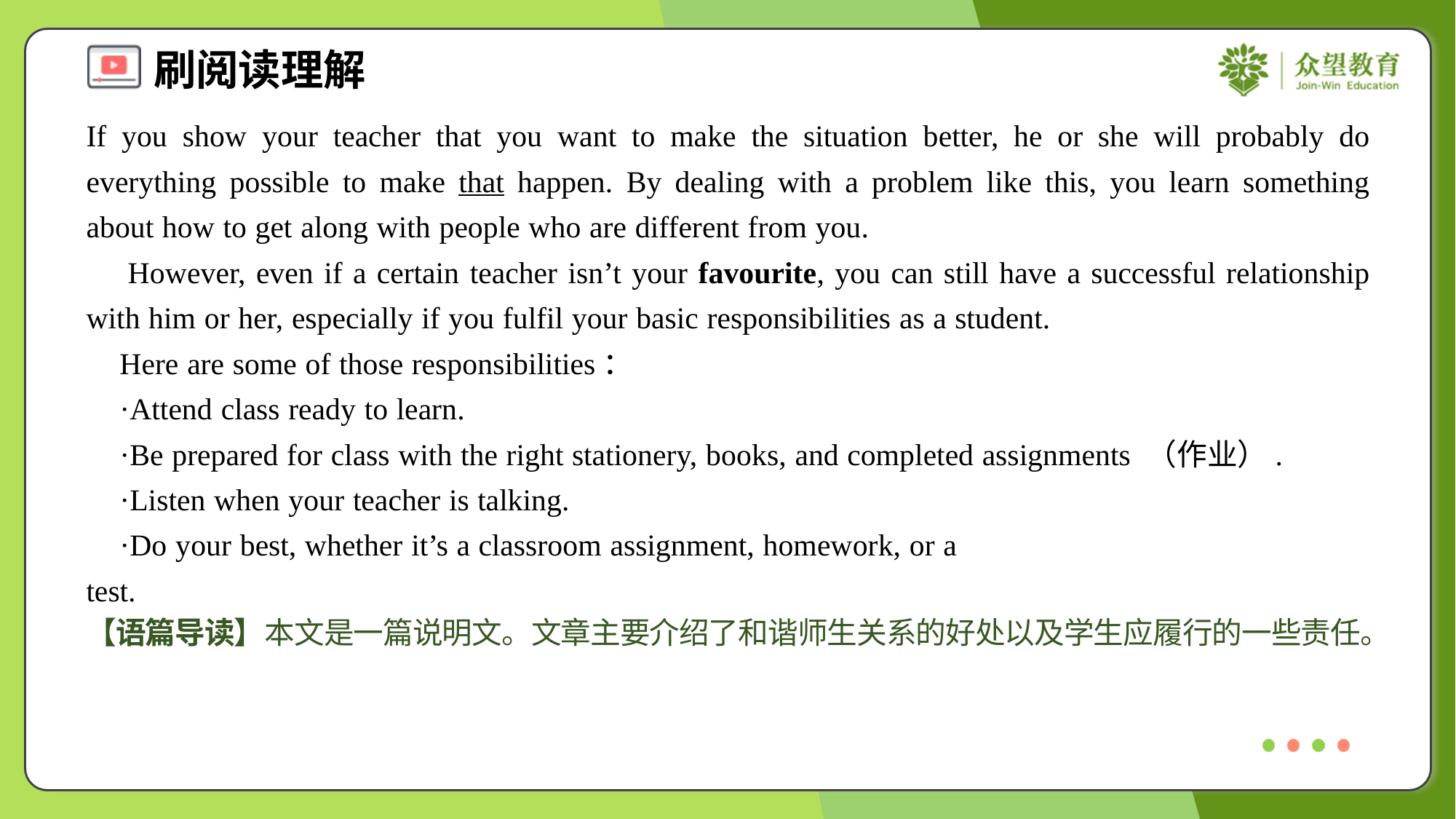

If you show your teacher that you want to make the situation better, he or she will probably do everything possible to make that happen. By dealing with a problem like this, you learn something about how to get along with people who are different from you.
    However, even if a certain teacher isn’t your favourite, you can still have a successful relationship with him or her, especially if you fulfil your basic responsibilities as a student.
    Here are some of those responsibilities：
    ·Attend class ready to learn.
    ·Be prepared for class with the right stationery, books, and completed assignments （作业）.
    ·Listen when your teacher is talking.
    ·Do your best, whether it’s a classroom assignment, homework, or a test.#1.5.4
【语篇导读】本文是一篇说明文。文章主要介绍了和谐师生关系的好处以及学生应履行的一些责任。